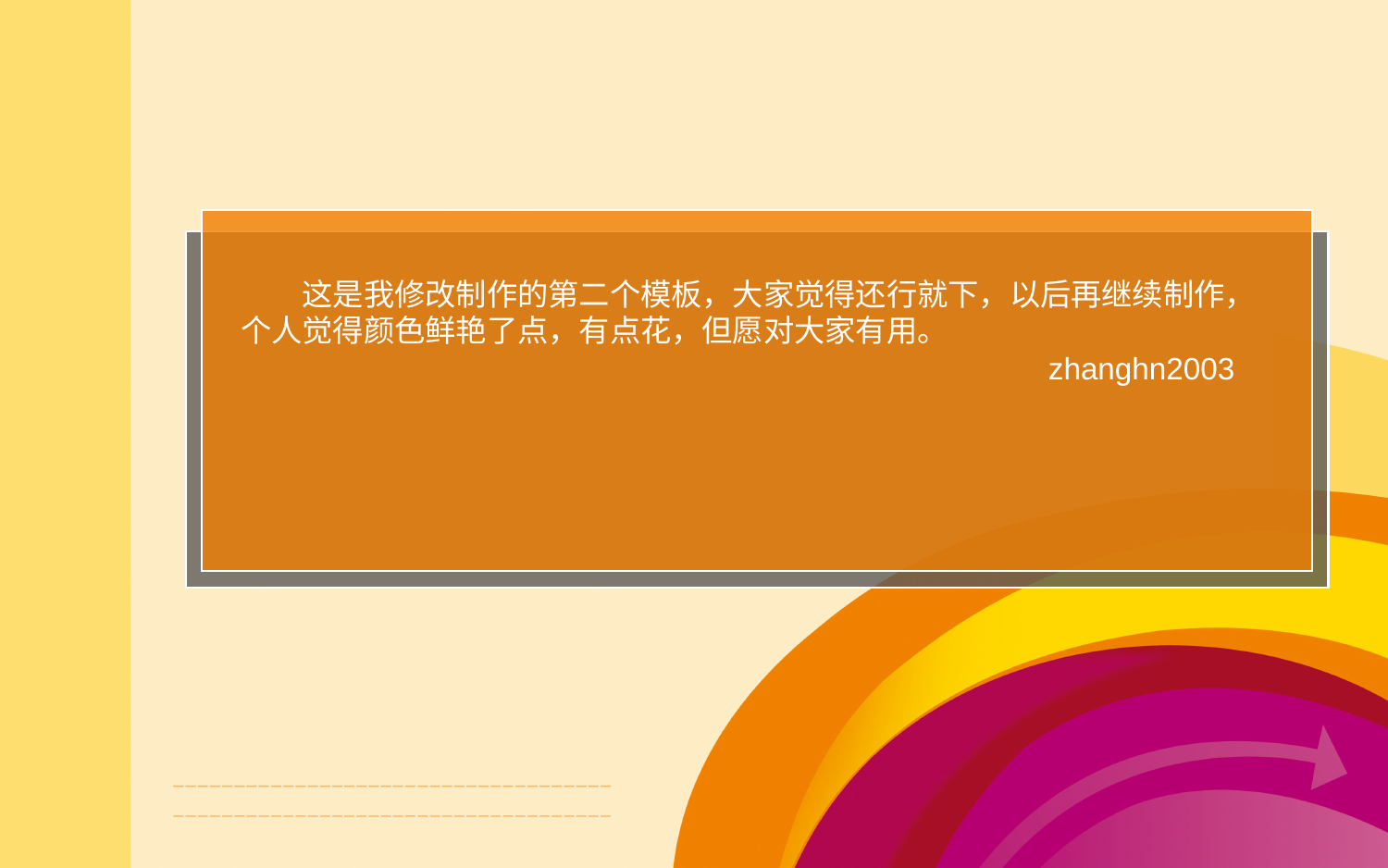

这是我修改制作的第二个模板，大家觉得还行就下，以后再继续制作，个人觉得颜色鲜艳了点，有点花，但愿对大家有用。
　　　　　　　　　　　　　　　　　　　　　　　　　　zhanghn2003